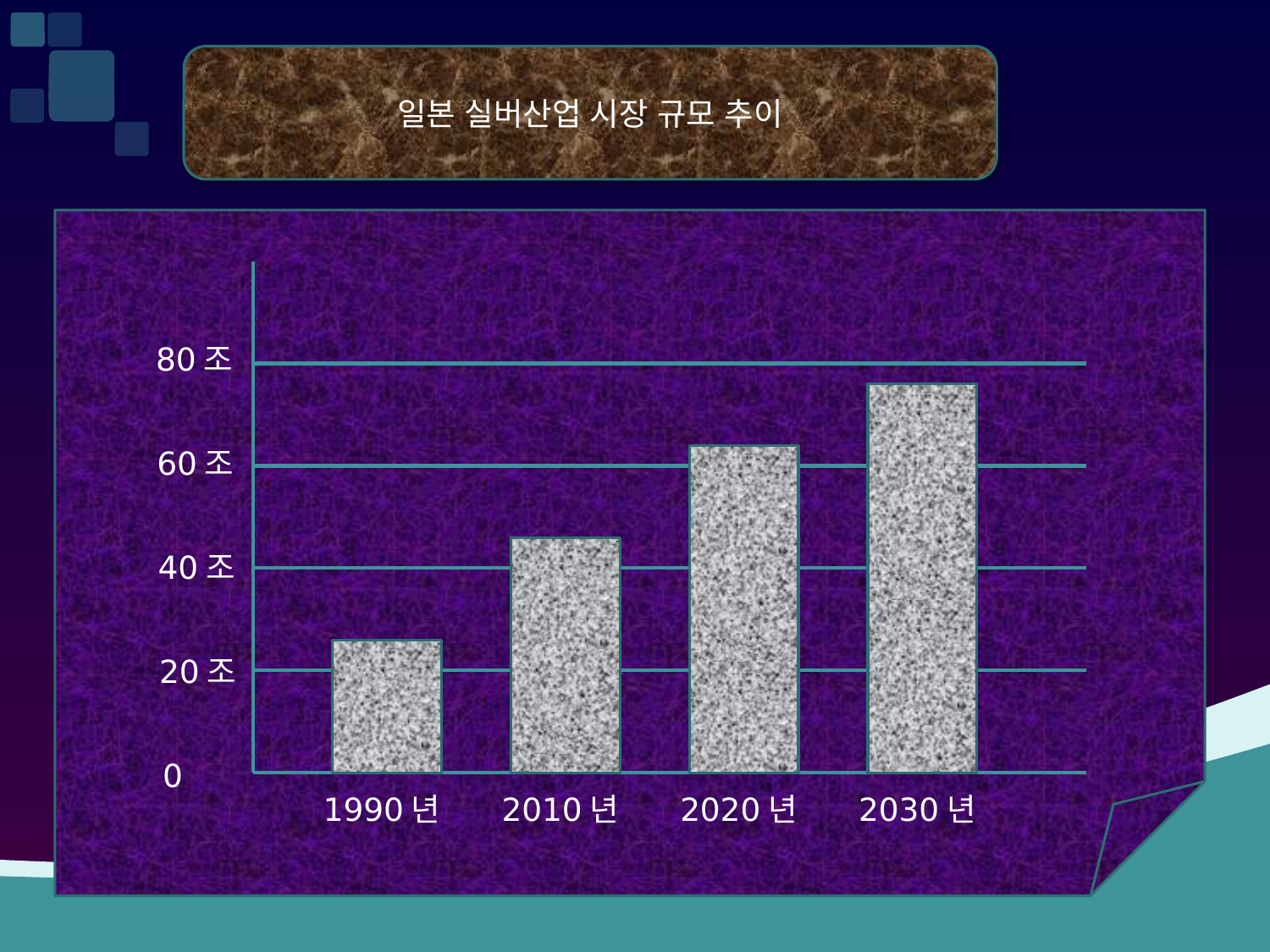

일본 실버산업 시장 규모 추이

80조

60조

40조

20조
0
1990년
2010년
2020년
2030년
4